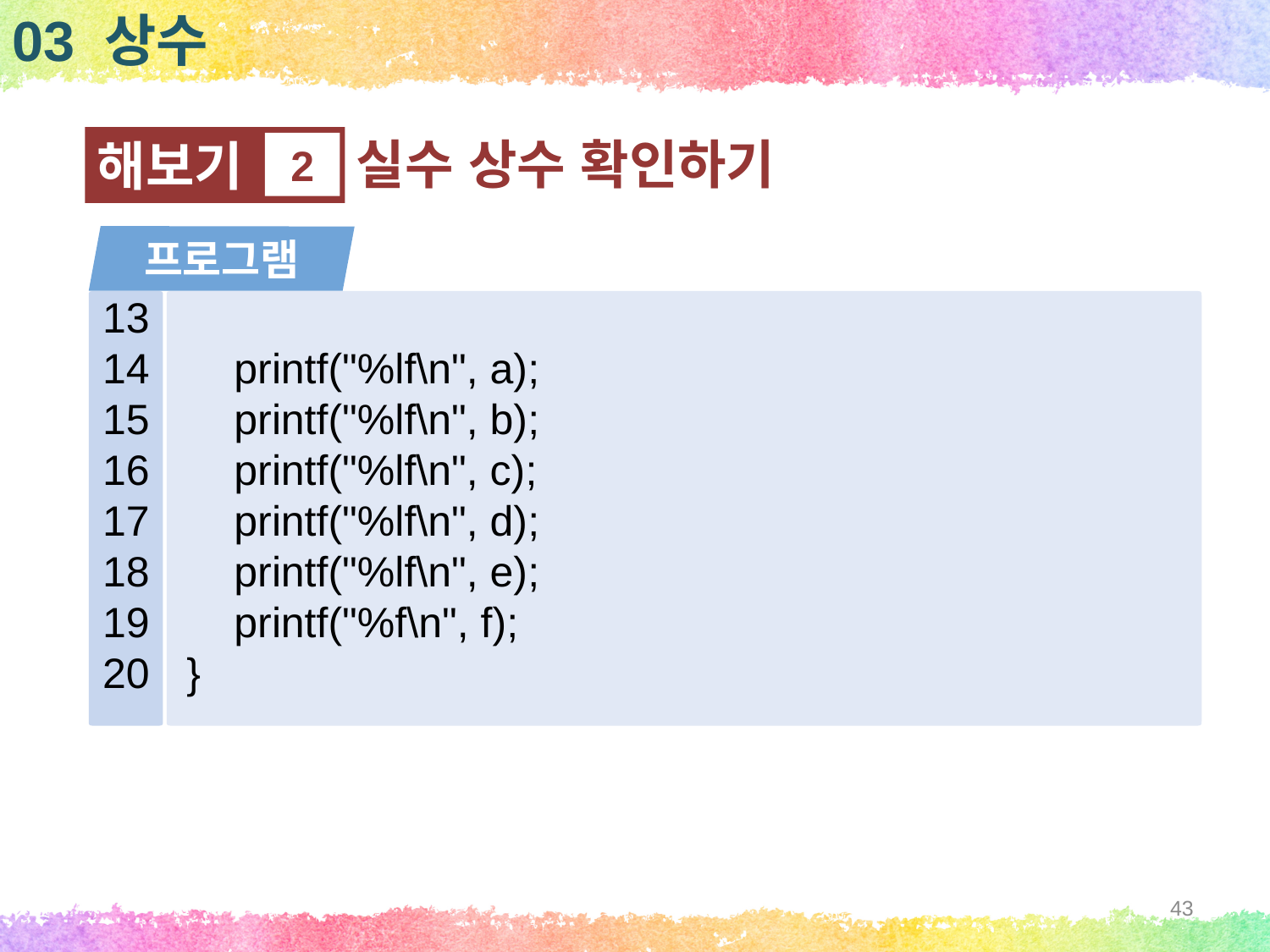

03 상수
실수 상수 확인하기
해보기
2
프로그램
13
14
15
16
17
18
19
20

    printf("%lf\n", a);
    printf("%lf\n", b);
    printf("%lf\n", c);
    printf("%lf\n", d);
    printf("%lf\n", e);
    printf("%f\n", f);
}
43